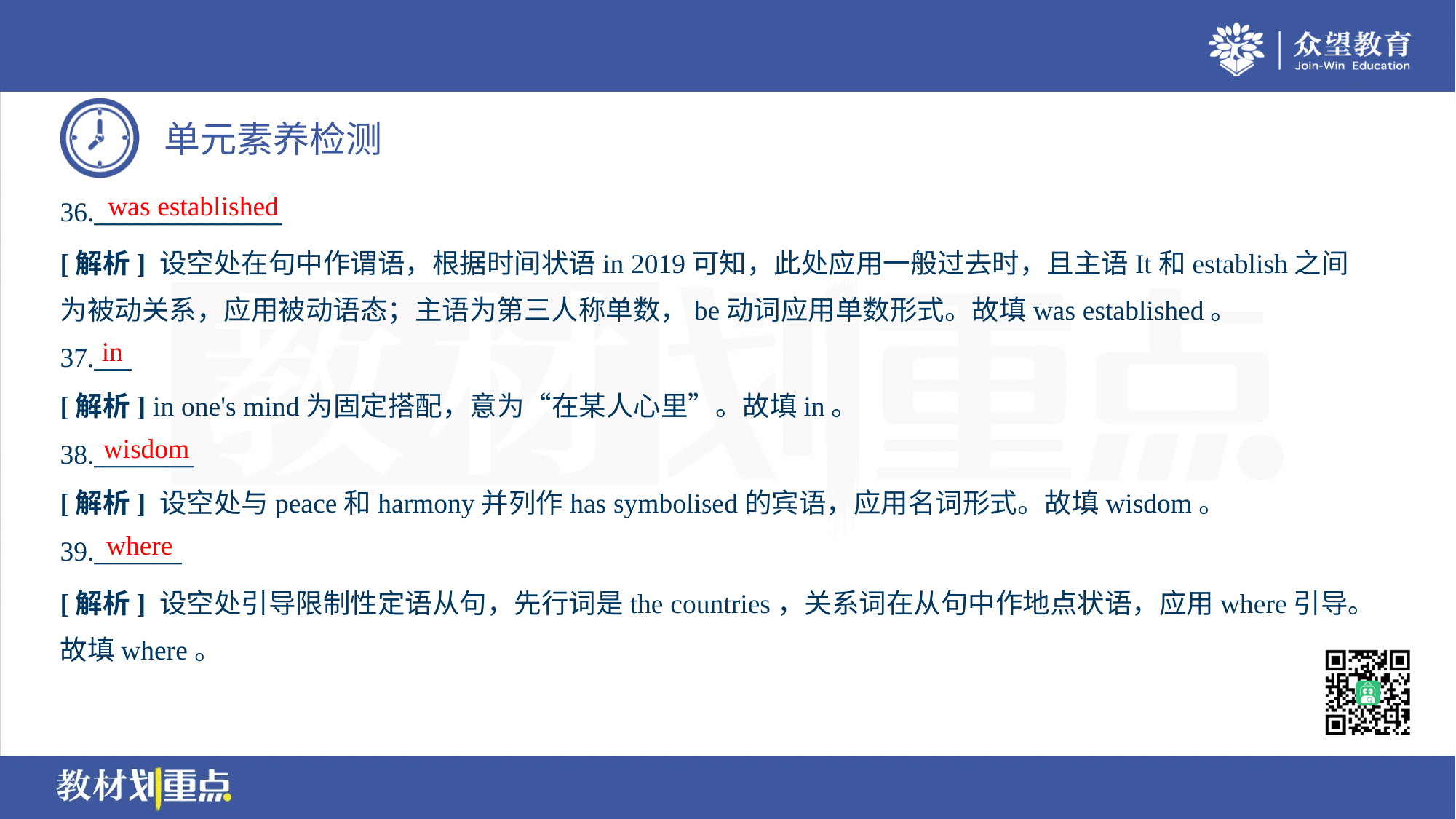

was established
36._______________
[解析] 设空处在句中作谓语，根据时间状语in 2019可知，此处应用一般过去时，且主语It和establish之间
为被动关系，应用被动语态；主语为第三人称单数，be动词应用单数形式。故填was established。
in
37.___
[解析] in one's mind为固定搭配，意为“在某人心里”。故填in。
wisdom
38.________
[解析] 设空处与peace和harmony并列作has symbolised的宾语，应用名词形式。故填wisdom。
where
39._______
[解析] 设空处引导限制性定语从句，先行词是the countries，关系词在从句中作地点状语，应用where引导。
故填where。